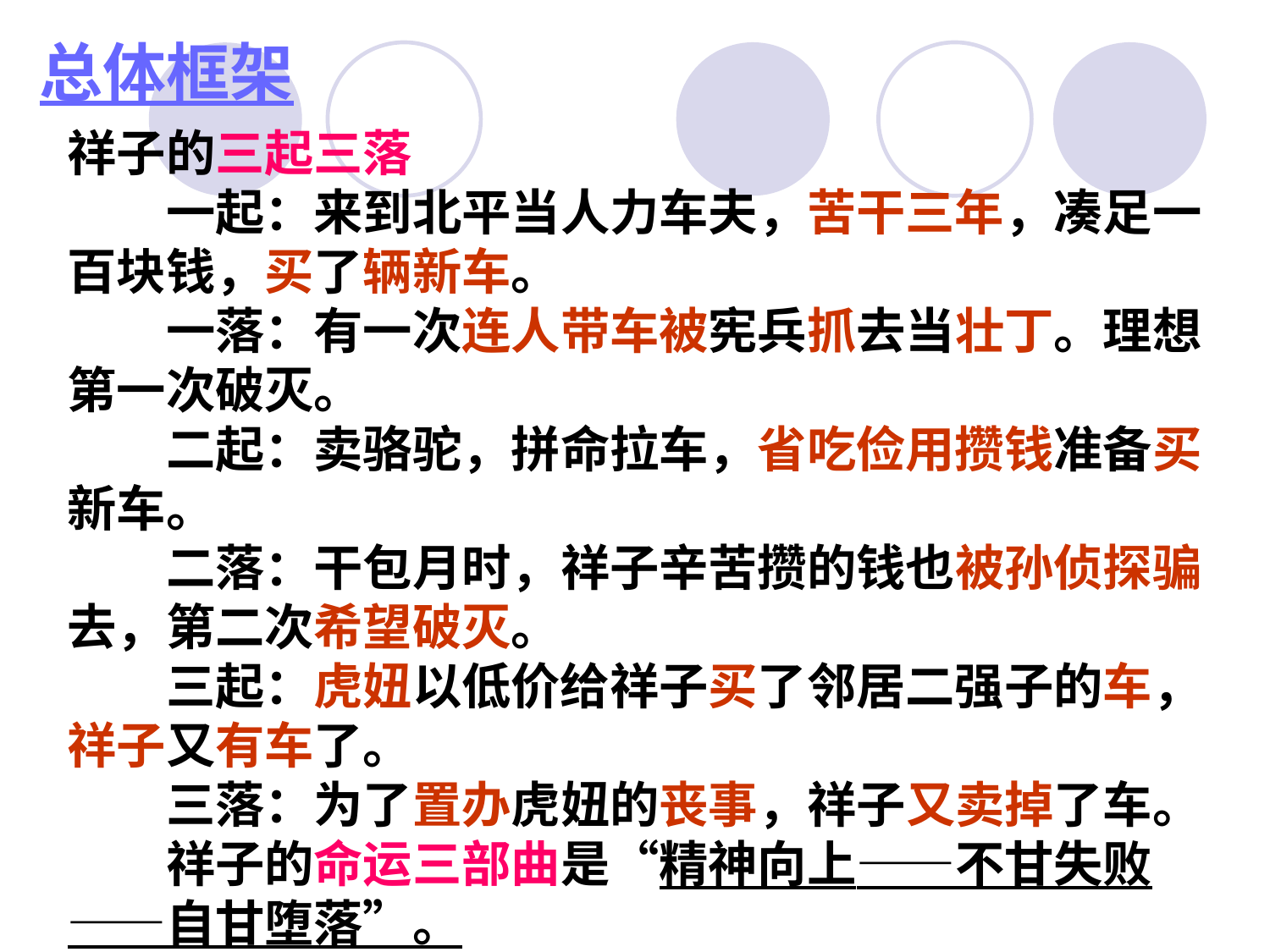

总体框架
祥子的三起三落
　　一起：来到北平当人力车夫，苦干三年，凑足一百块钱，买了辆新车。
　　一落：有一次连人带车被宪兵抓去当壮丁。理想第一次破灭。
　　二起：卖骆驼，拼命拉车，省吃俭用攒钱准备买新车。
　　二落：干包月时，祥子辛苦攒的钱也被孙侦探骗去，第二次希望破灭。
　　三起：虎妞以低价给祥子买了邻居二强子的车，祥子又有车了。
　　三落：为了置办虎妞的丧事，祥子又卖掉了车。
　　祥子的命运三部曲是“精神向上——不甘失败——自甘堕落”。